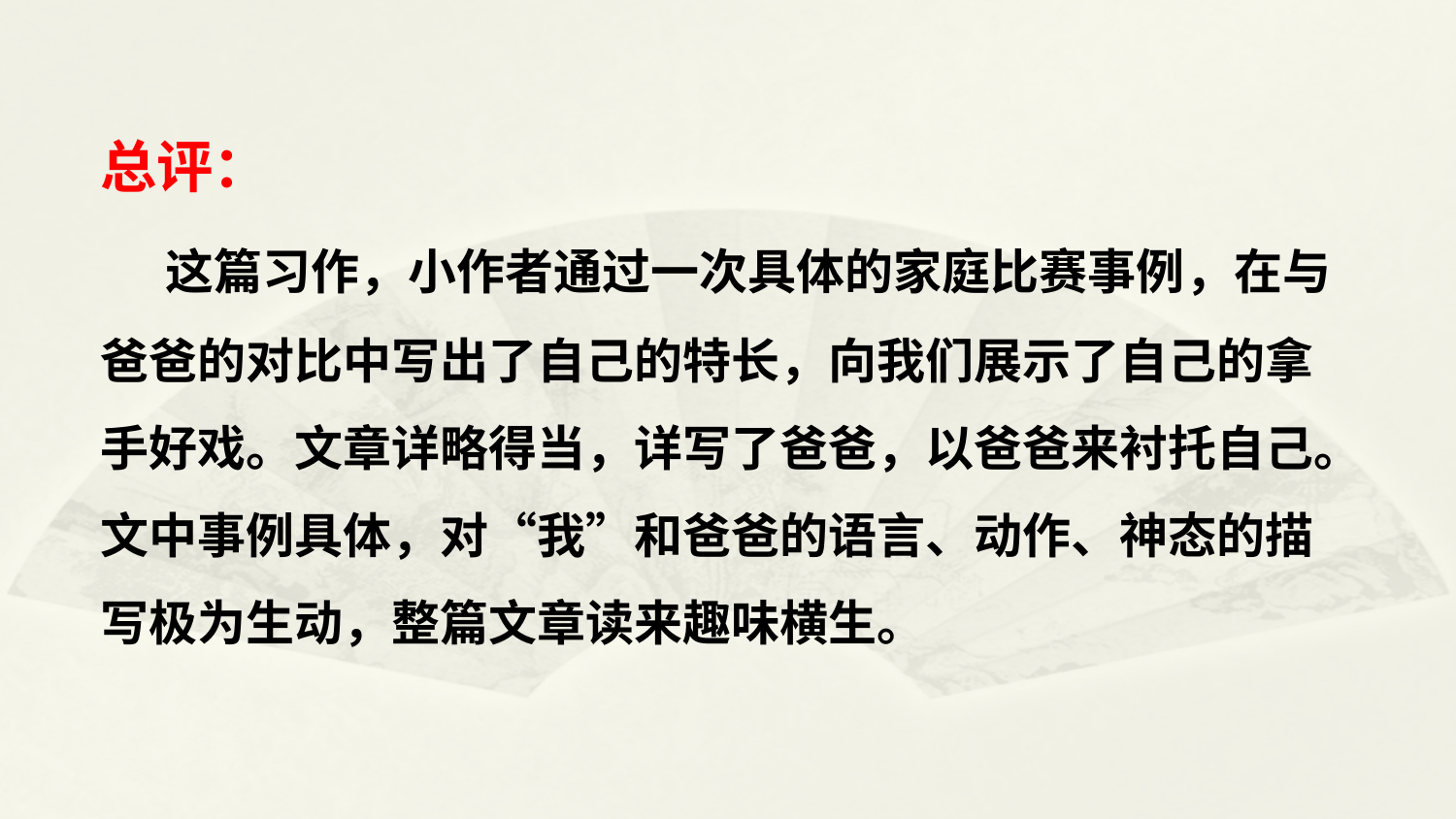

总评：
    这篇习作，小作者通过一次具体的家庭比赛事例，在与爸爸的对比中写出了自己的特长，向我们展示了自己的拿手好戏。文章详略得当，详写了爸爸，以爸爸来衬托自己。文中事例具体，对“我”和爸爸的语言、动作、神态的描写极为生动，整篇文章读来趣味横生。